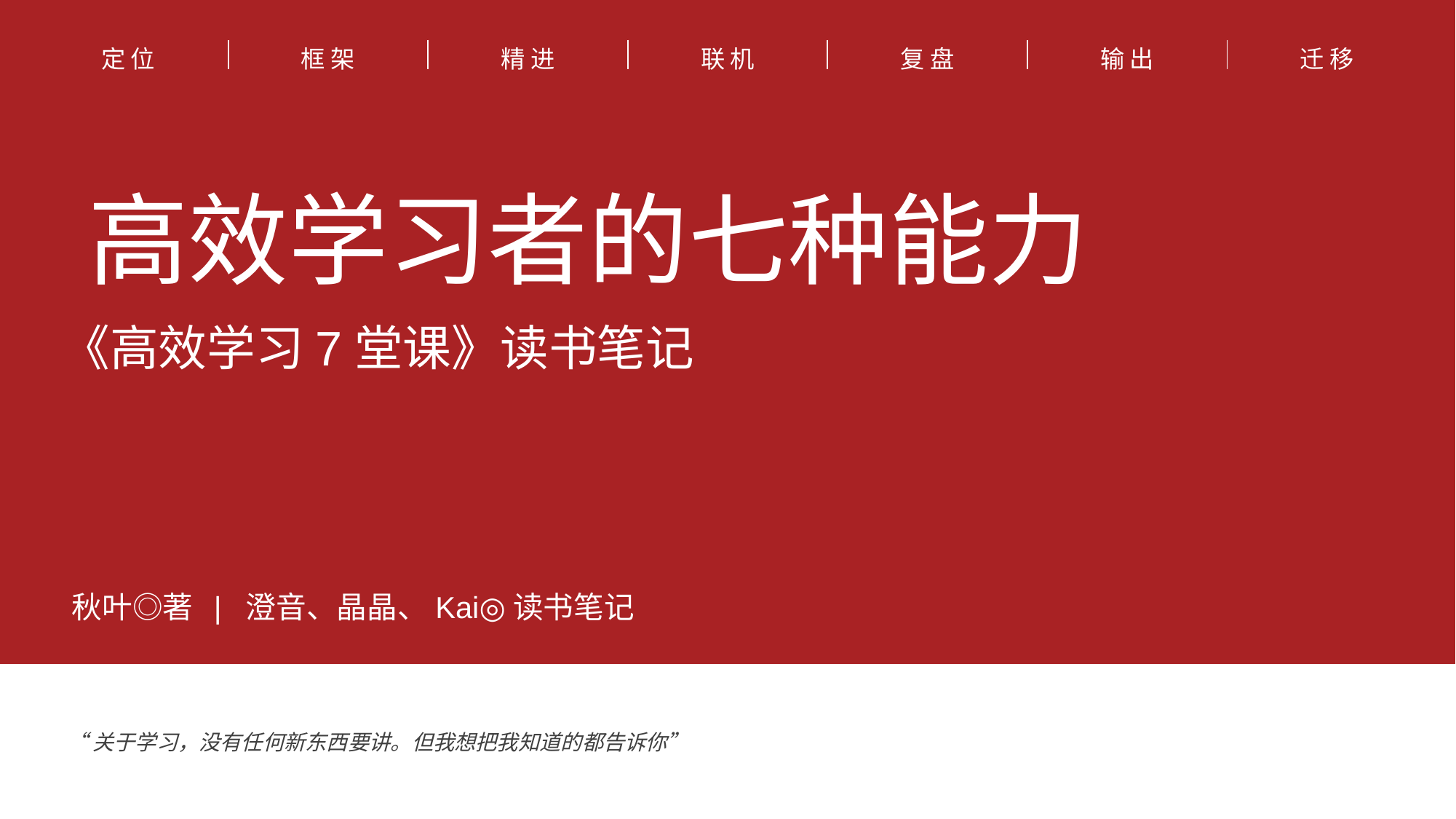

| 定 位 | 框 架 | 精 进 | 联 机 | 复 盘 | 输 出 | 迁 移 |
| --- | --- | --- | --- | --- | --- | --- |
高效学习者的七种能力
《高效学习7堂课》读书笔记
秋叶◎著  |  澄音、晶晶、Kai◎读书笔记
“关于学习，没有任何新东西要讲。但我想把我知道的都告诉你”